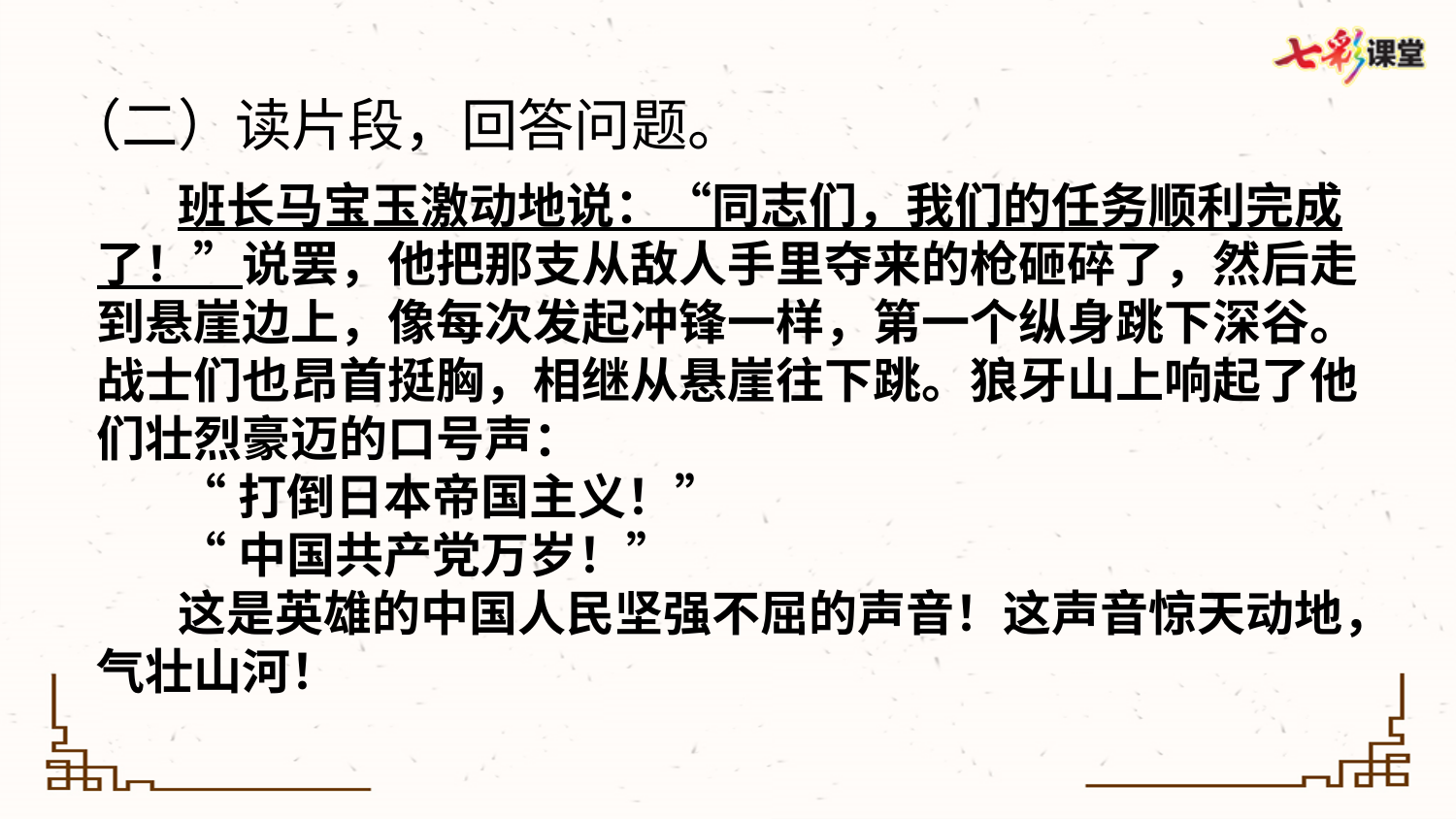

（二）读片段，回答问题。
班长马宝玉激动地说：“同志们，我们的任务顺利完成了！”说罢，他把那支从敌人手里夺来的枪砸碎了，然后走到悬崖边上，像每次发起冲锋一样，第一个纵身跳下深谷。战士们也昂首挺胸，相继从悬崖往下跳。狼牙山上响起了他们壮烈豪迈的口号声：
“打倒日本帝国主义！”
“中国共产党万岁！”
这是英雄的中国人民坚强不屈的声音！这声音惊天动地，气壮山河！